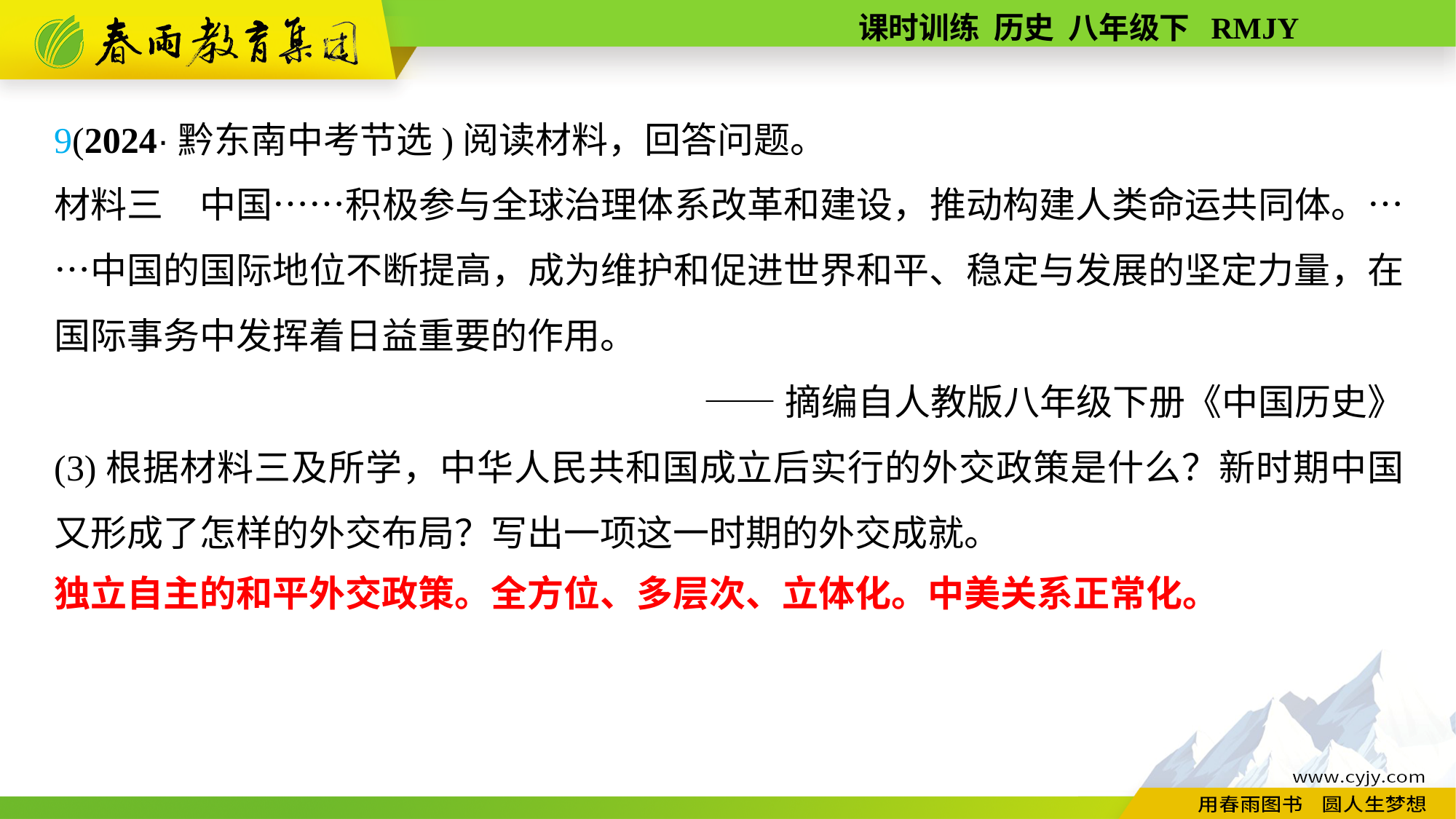

9(2024·黔东南中考节选)阅读材料，回答问题。
材料三　中国……积极参与全球治理体系改革和建设，推动构建人类命运共同体。……中国的国际地位不断提高，成为维护和促进世界和平、稳定与发展的坚定力量，在国际事务中发挥着日益重要的作用。
——摘编自人教版八年级下册《中国历史》
(3)根据材料三及所学，中华人民共和国成立后实行的外交政策是什么？新时期中国又形成了怎样的外交布局？写出一项这一时期的外交成就。
独立自主的和平外交政策。全方位、多层次、立体化。中美关系正常化。